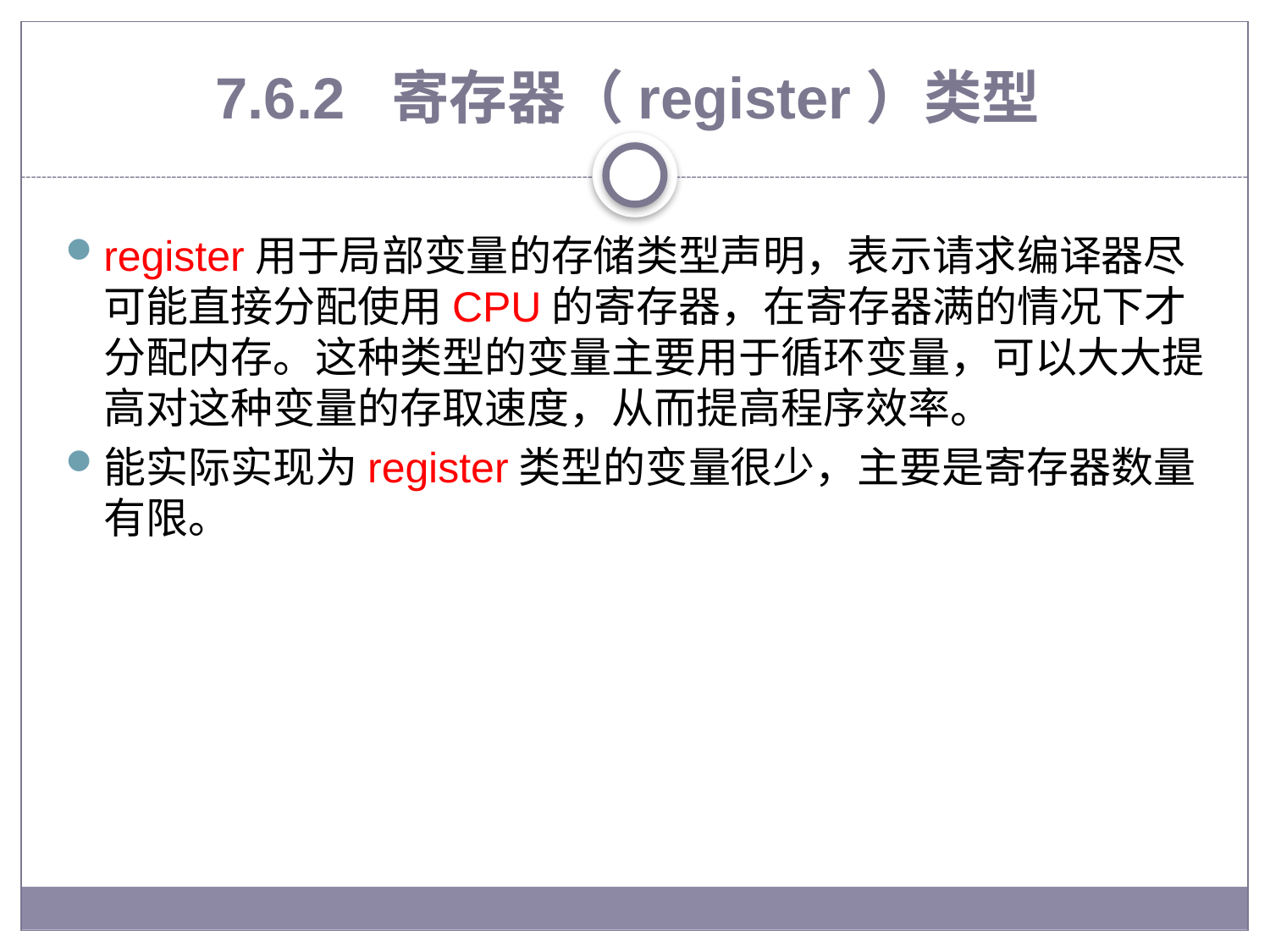

# 7.6.2  寄存器（register）类型
register用于局部变量的存储类型声明，表示请求编译器尽可能直接分配使用CPU的寄存器，在寄存器满的情况下才分配内存。这种类型的变量主要用于循环变量，可以大大提高对这种变量的存取速度，从而提高程序效率。
能实际实现为register类型的变量很少，主要是寄存器数量有限。